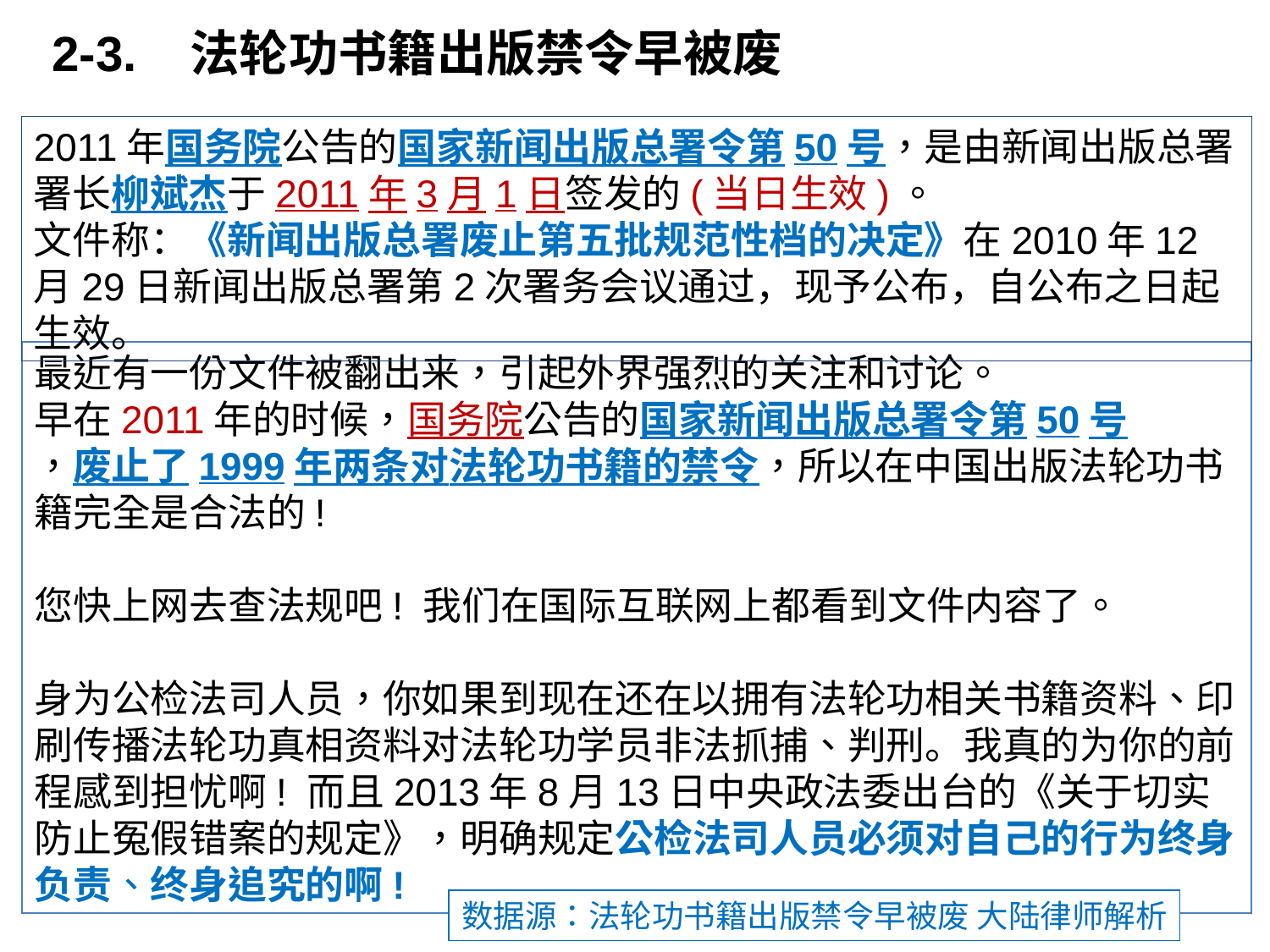

2-3.   法轮功书籍出版禁令早被废
2011年国务院公告的国家新闻出版总署令第50号，是由新闻出版总署署长柳斌杰于2011年3月1日签发的(当日生效)。
文件称：《新闻出版总署废止第五批规范性档的决定》在2010年12月29日新闻出版总署第2次署务会议通过，现予公布，自公布之日起生效。
最近有一份文件被翻出来，引起外界强烈的关注和讨论。
早在2011年的时候，国务院公告的国家新闻出版总署令第50号
，废止了1999年两条对法轮功书籍的禁令，所以在中国出版法轮功书籍完全是合法的!

您快上网去查法规吧! 我们在国际互联网上都看到文件内容了。

身为公检法司人员，你如果到现在还在以拥有法轮功相关书籍资料、印刷传播法轮功真相资料对法轮功学员非法抓捕、判刑。我真的为你的前程感到担忧啊! 而且2013年8月13日中央政法委出台的《关于切实防止冤假错案的规定》，明确规定公检法司人员必须对自己的行为终身负责、终身追究的啊!
数据源：法轮功书籍出版禁令早被废 大陆律师解析